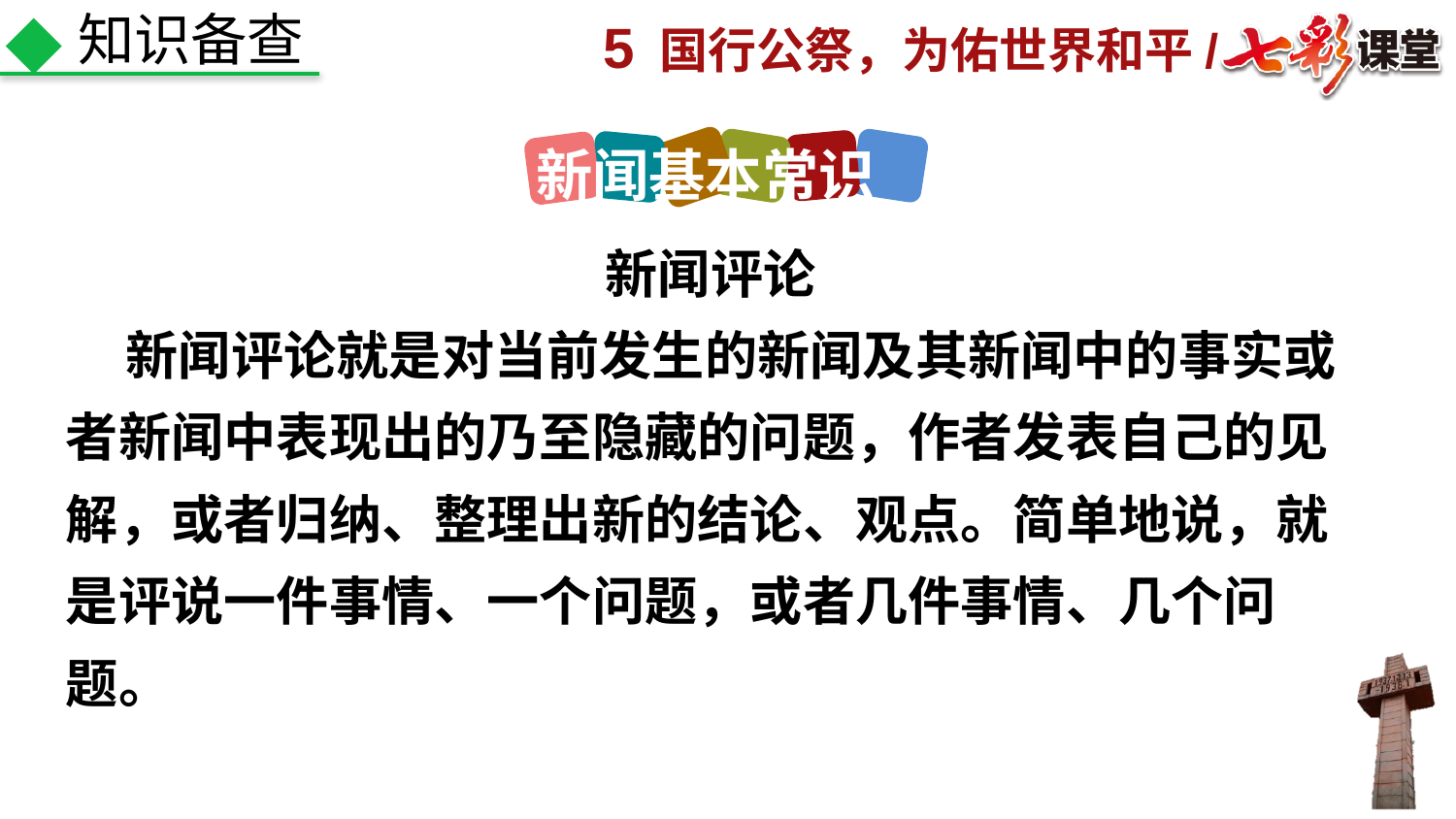

知识备查

新闻基本常识

新闻评论
    新闻评论就是对当前发生的新闻及其新闻中的事实或者新闻中表现出的乃至隐藏的问题，作者发表自己的见解，或者归纳、整理出新的结论、观点。简单地说，就是评说一件事情、一个问题，或者几件事情、几个问题。